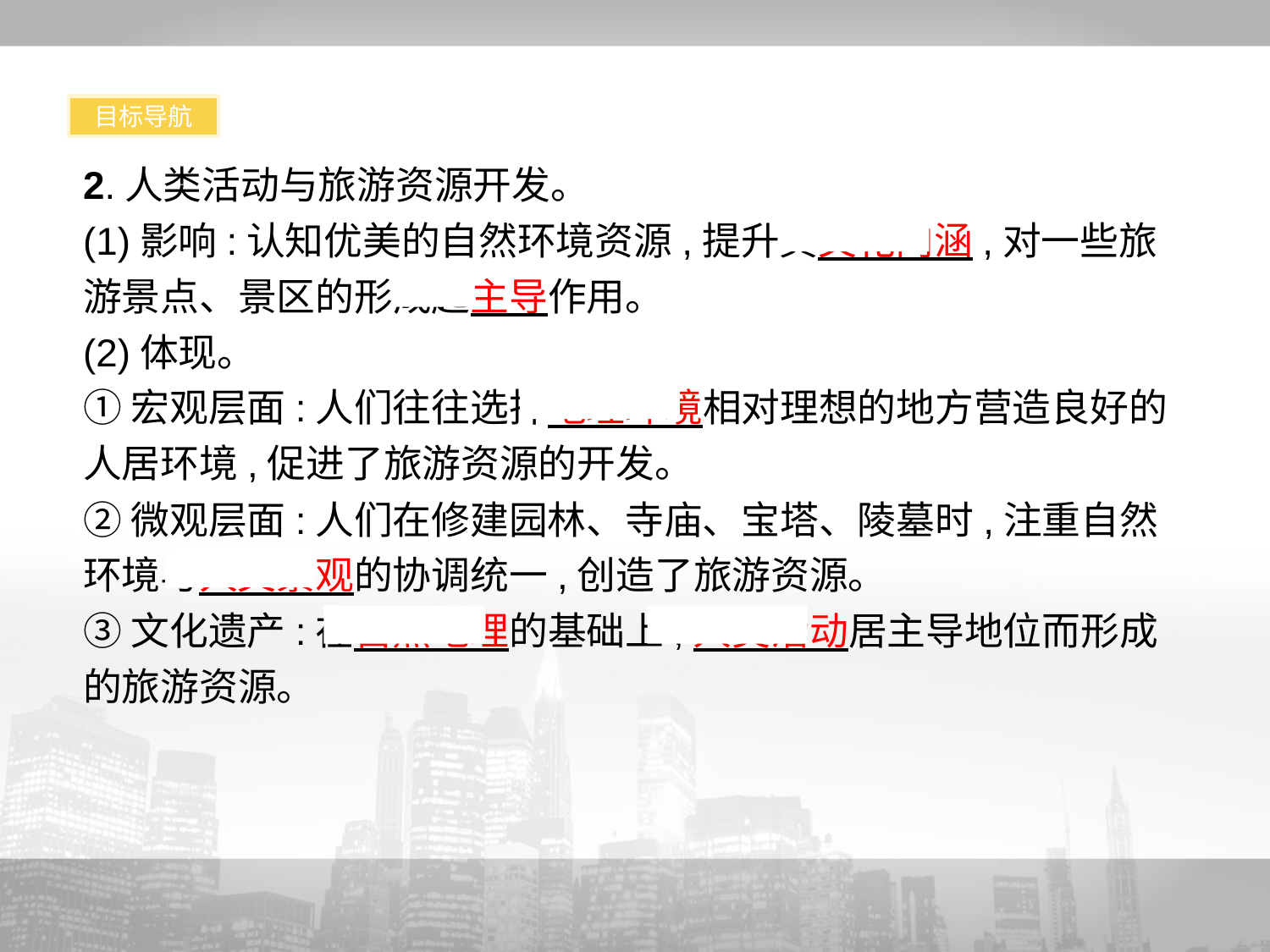

目标导航
2.人类活动与旅游资源开发。
(1)影响:认知优美的自然环境资源,提升其文化内涵,对一些旅游景点、景区的形成起主导作用。
(2)体现。
①宏观层面:人们往往选择地理环境相对理想的地方营造良好的人居环境,促进了旅游资源的开发。
②微观层面:人们在修建园林、寺庙、宝塔、陵墓时,注重自然环境与人文景观的协调统一,创造了旅游资源。
③文化遗产:在自然地理的基础上,人类活动居主导地位而形成的旅游资源。